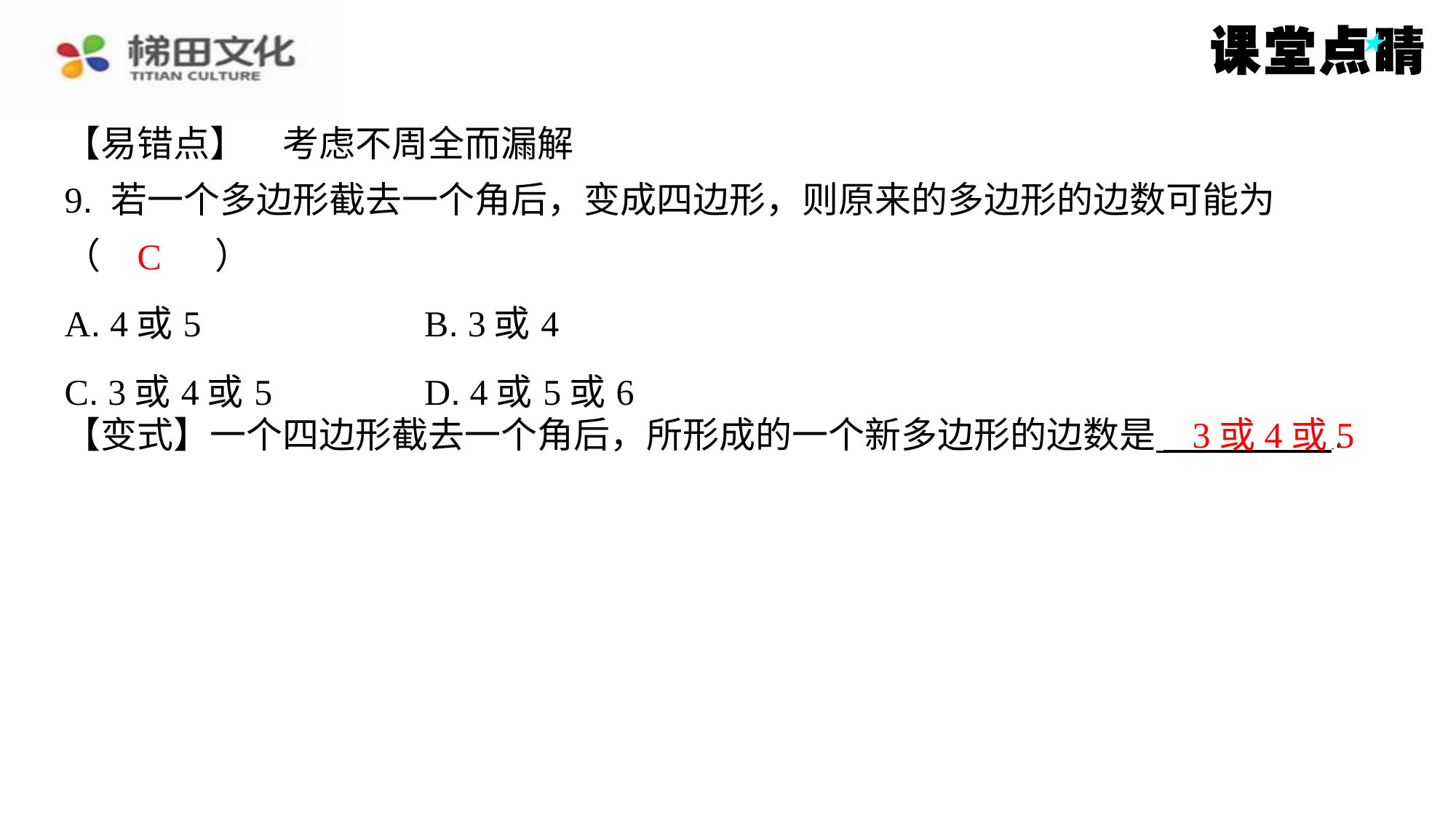

【易错点】　考虑不周全而漏解
9. 若一个多边形截去一个角后，变成四边形，则原来的多边形的边数可能为
（　C　）
C
| A. 4或5 | B. 3或4 |
| --- | --- |
| C. 3或4或5 | D. 4或5或6 |
3或4或5
【变式】一个四边形截去一个角后，所形成的一个新多边形的边数是                           ⁠.